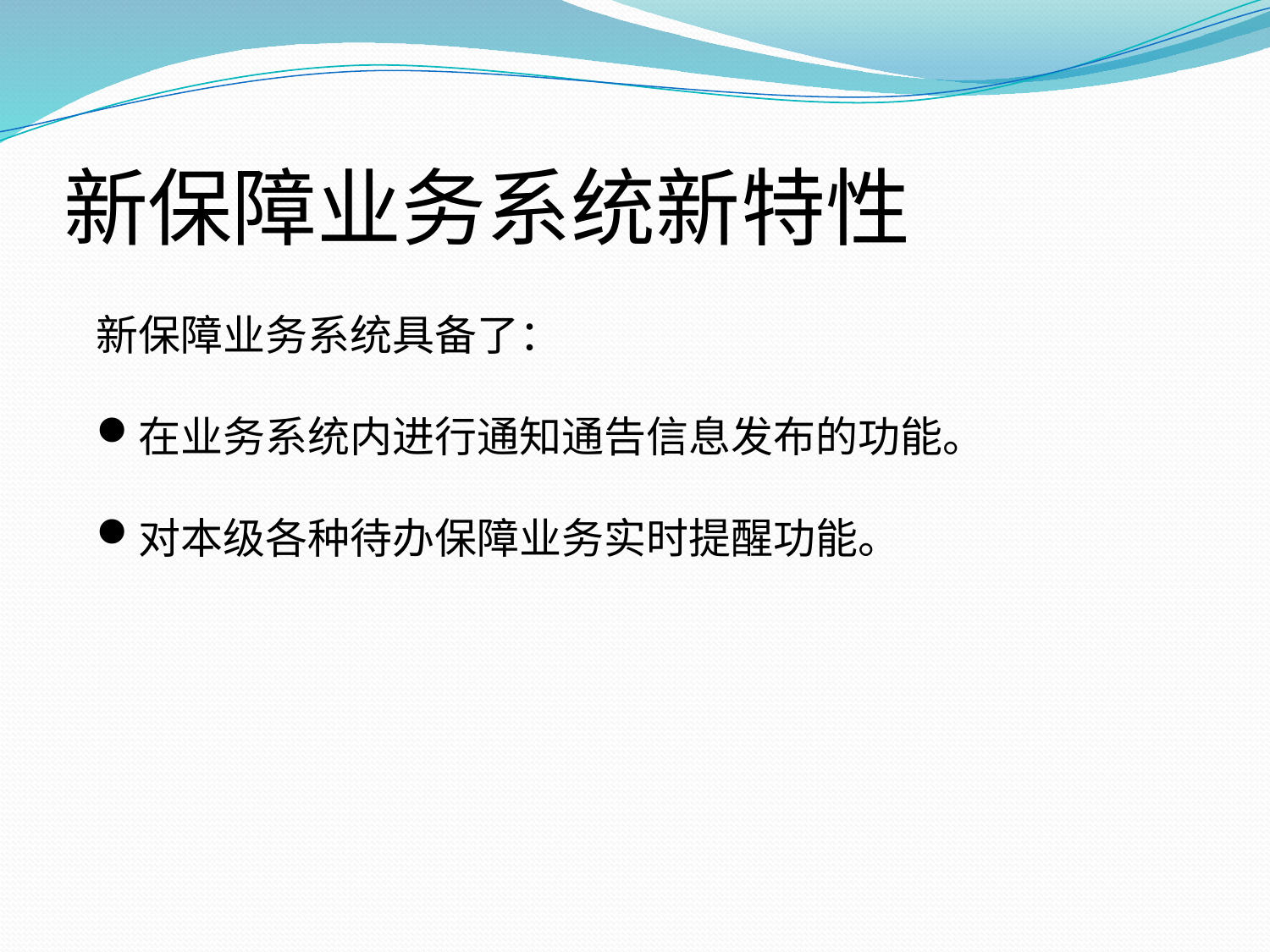

# 新保障业务系统新特性
新保障业务系统具备了：

在业务系统内进行通知通告信息发布的功能。

对本级各种待办保障业务实时提醒功能。